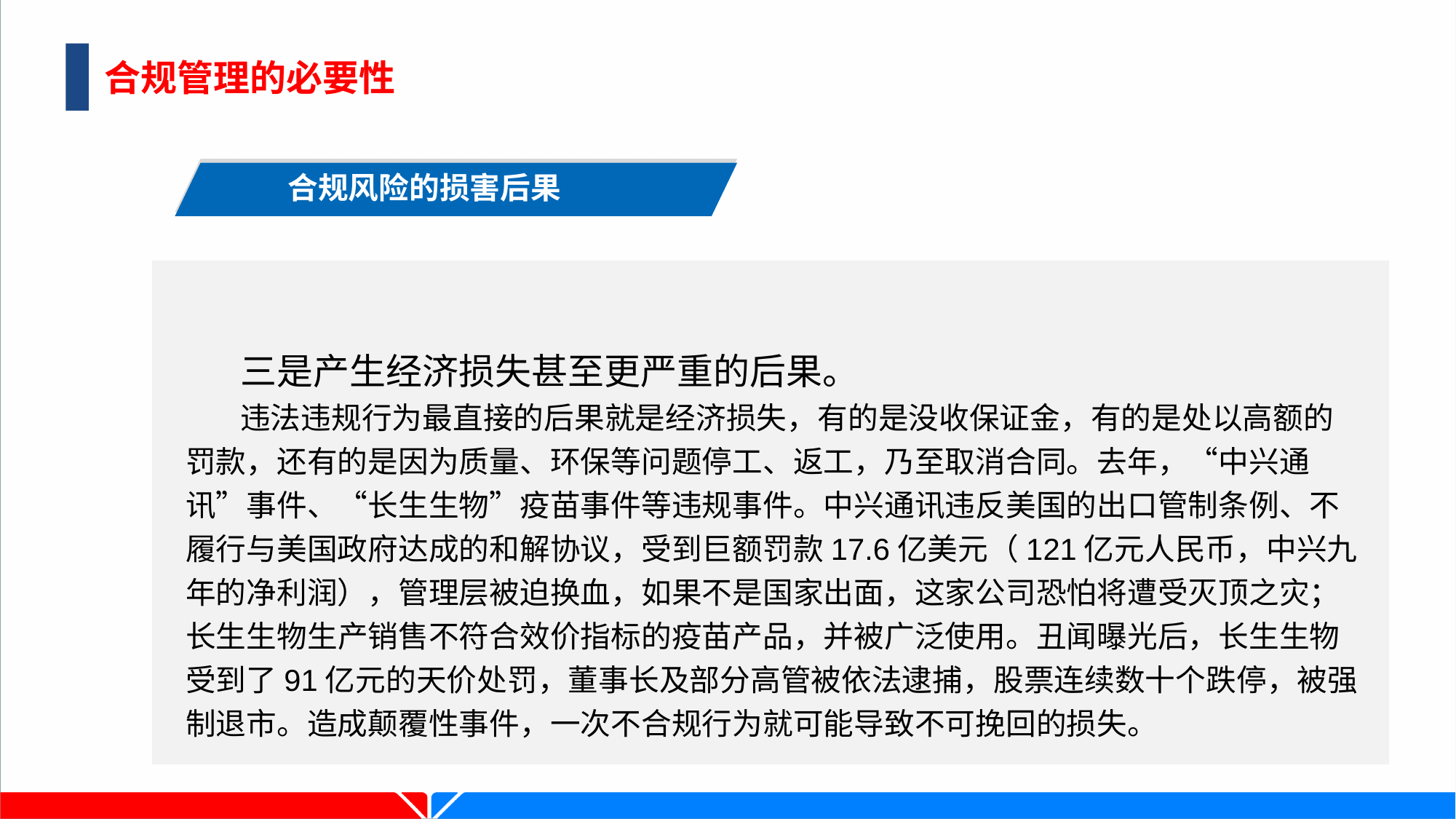

合规管理的必要性

合规风险的损害后果

三是产生经济损失甚至更严重的后果。
违法违规行为最直接的后果就是经济损失，有的是没收保证金，有的是处以高额的罚款，还有的是因为质量、环保等问题停工、返工，乃至取消合同。去年，“中兴通讯”事件、“长生生物”疫苗事件等违规事件。中兴通讯违反美国的出口管制条例、不履行与美国政府达成的和解协议，受到巨额罚款17.6亿美元（121亿元人民币，中兴九年的净利润），管理层被迫换血，如果不是国家出面，这家公司恐怕将遭受灭顶之灾；长生生物生产销售不符合效价指标的疫苗产品，并被广泛使用。丑闻曝光后，长生生物受到了91亿元的天价处罚，董事长及部分高管被依法逮捕，股票连续数十个跌停，被强制退市。造成颠覆性事件，一次不合规行为就可能导致不可挽回的损失。